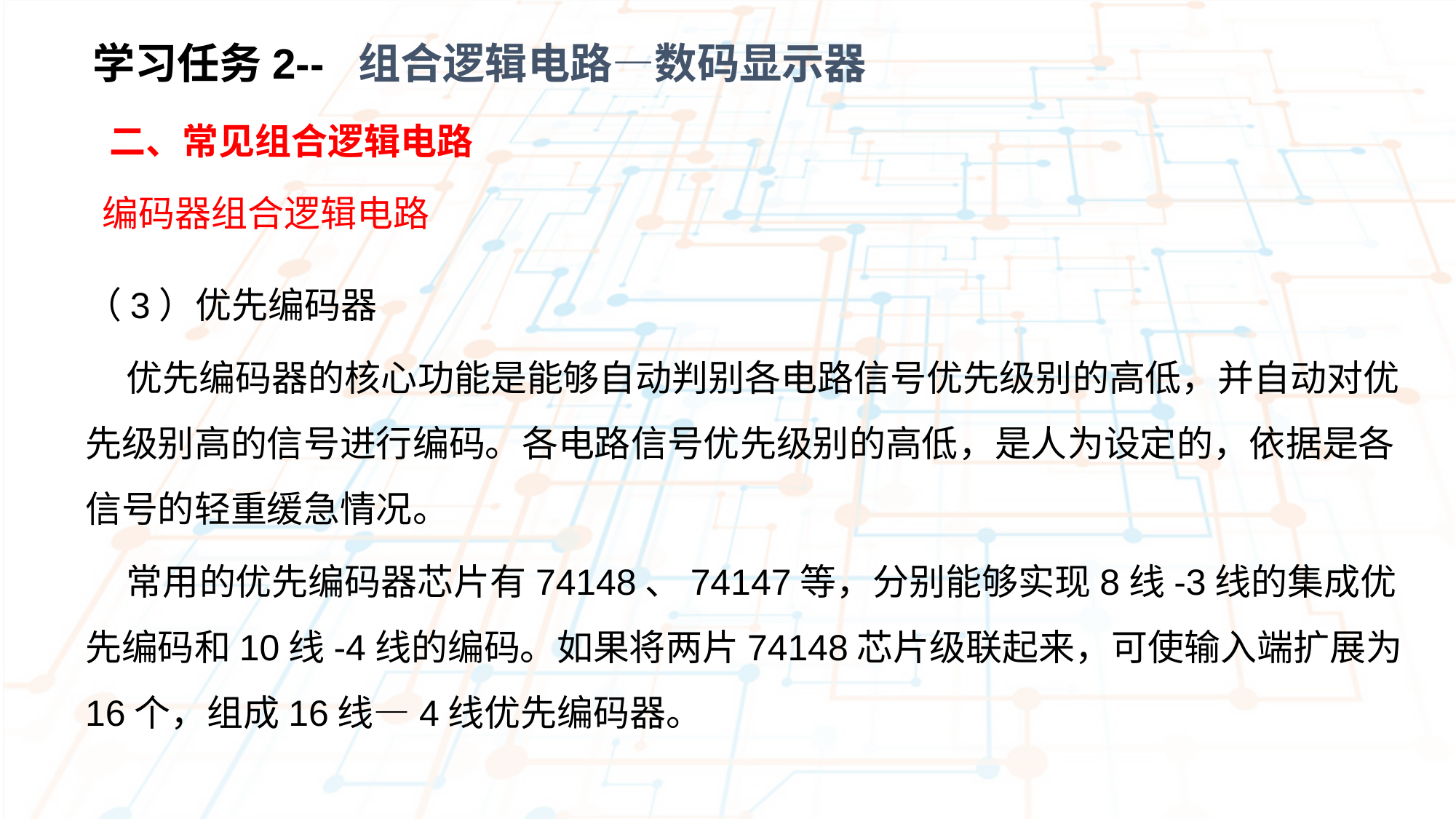

学习任务2--  组合逻辑电路—数码显示器
 二、常见组合逻辑电路

编码器组合逻辑电路
（3）优先编码器
    优先编码器的核心功能是能够自动判别各电路信号优先级别的高低，并自动对优先级别高的信号进行编码。各电路信号优先级别的高低，是人为设定的，依据是各信号的轻重缓急情况。
    常用的优先编码器芯片有74148、74147等，分别能够实现8线-3线的集成优先编码和10线-4线的编码。如果将两片74148芯片级联起来，可使输入端扩展为16个，组成16线—4线优先编码器。